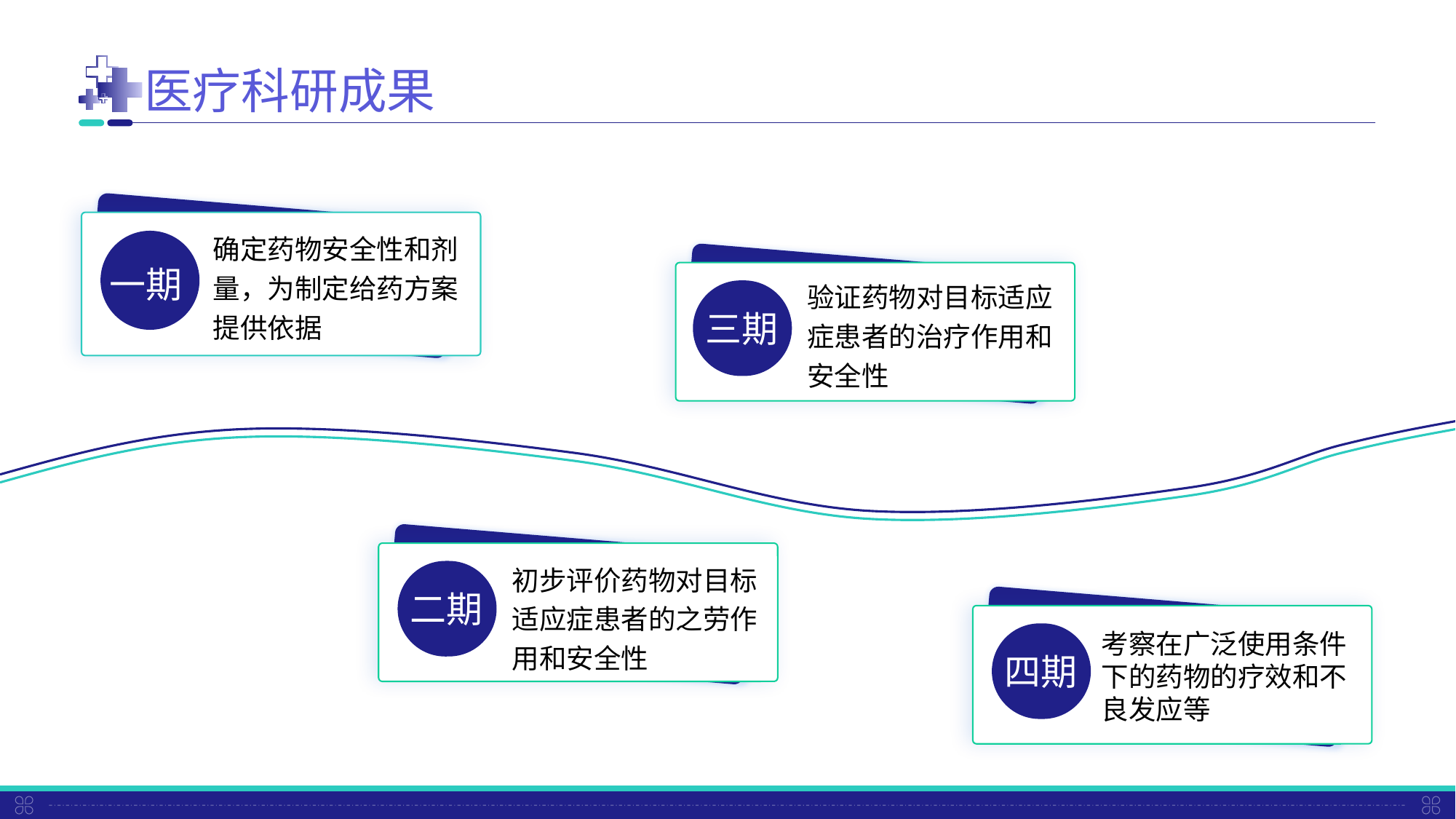

医疗科研成果

确定药物安全性和剂量，为制定给药方案提供依据

一期

验证药物对目标适应症患者的治疗作用和安全性

三期

初步评价药物对目标适应症患者的之劳作用和安全性

二期

考察在广泛使用条件下的药物的疗效和不良发应等

四期